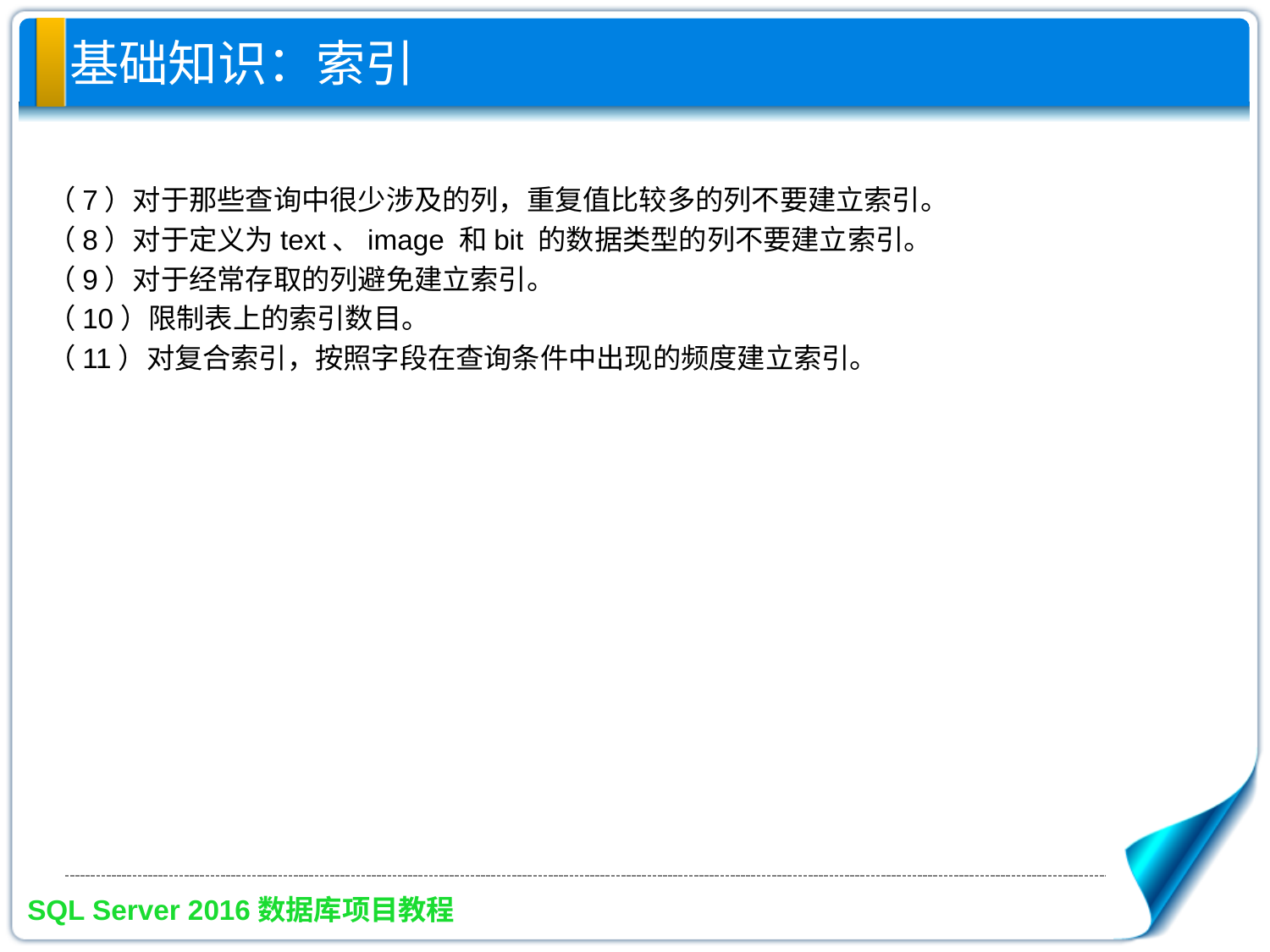

基础知识：索引
（7）对于那些查询中很少涉及的列，重复值比较多的列不要建立索引。
（8）对于定义为text、image 和bit 的数据类型的列不要建立索引。
（9）对于经常存取的列避免建立索引。
（10）限制表上的索引数目。
（11）对复合索引，按照字段在查询条件中出现的频度建立索引。
#